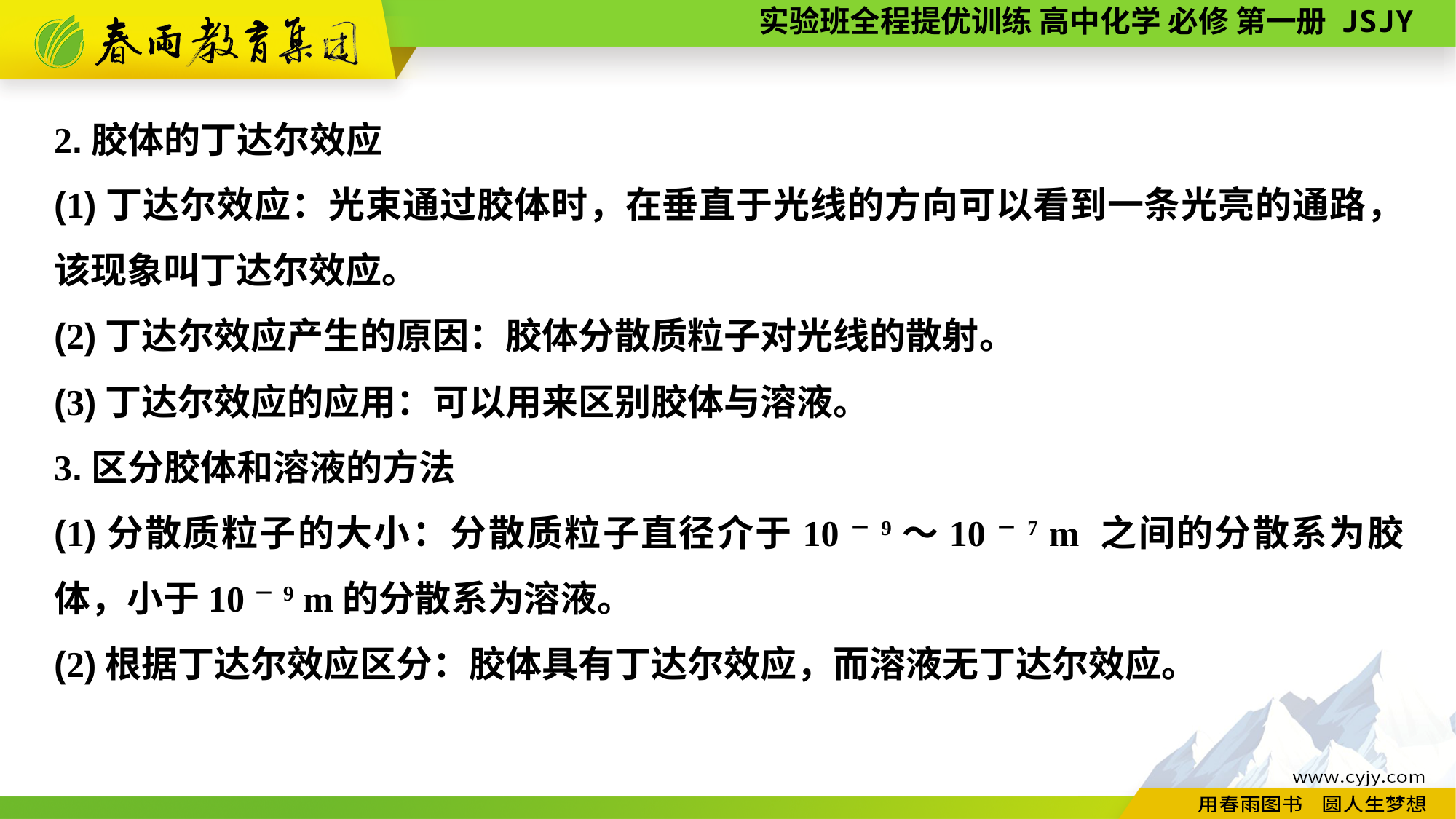

2.胶体的丁达尔效应
(1)丁达尔效应：光束通过胶体时，在垂直于光线的方向可以看到一条光亮的通路，该现象叫丁达尔效应。
(2)丁达尔效应产生的原因：胶体分散质粒子对光线的散射。
(3)丁达尔效应的应用：可以用来区别胶体与溶液。
3.区分胶体和溶液的方法
(1)分散质粒子的大小：分散质粒子直径介于10－9～10－7 m 之间的分散系为胶体，小于10－9 m的分散系为溶液。
(2)根据丁达尔效应区分：胶体具有丁达尔效应，而溶液无丁达尔效应。